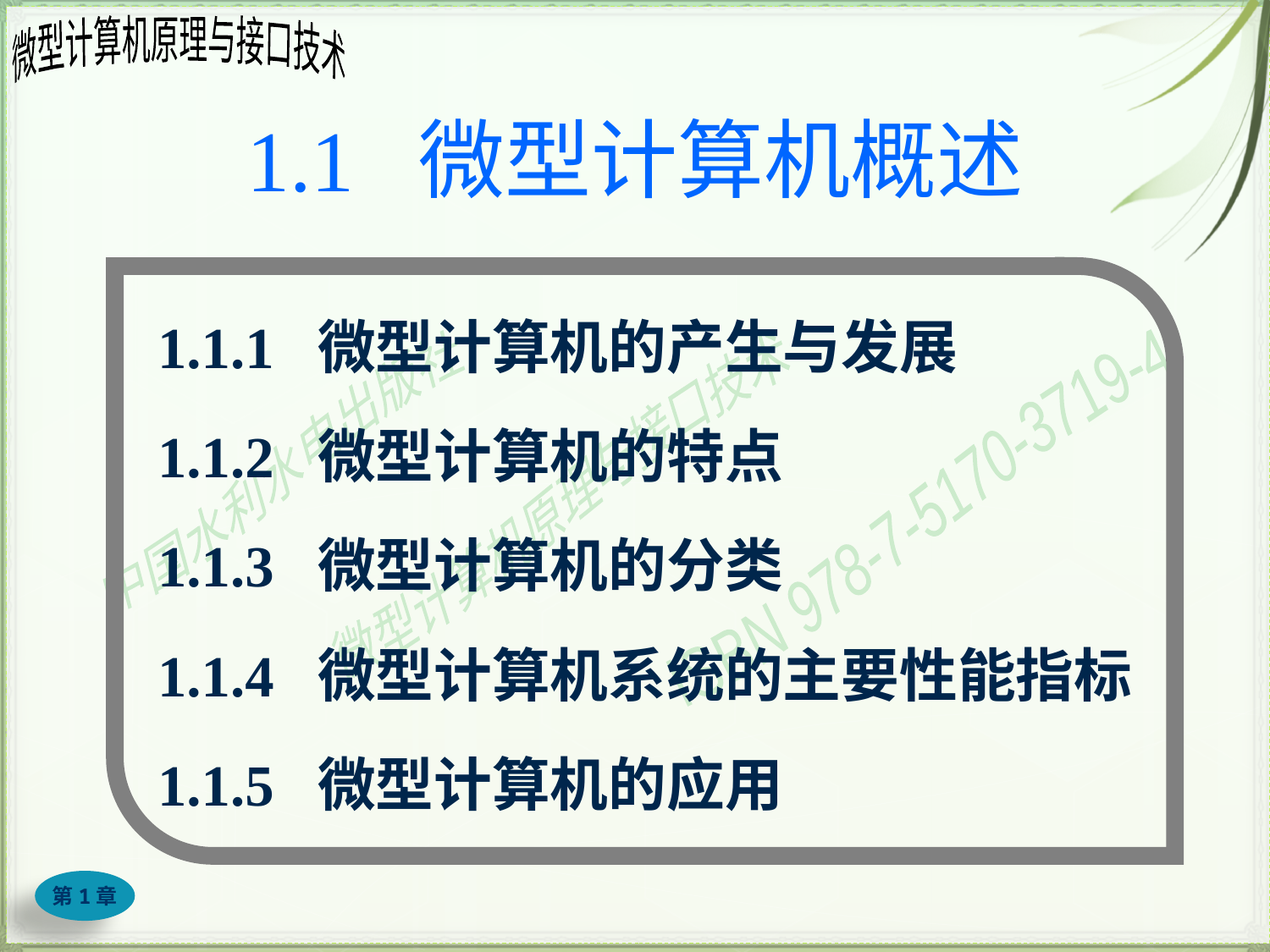

# 1.1  微型计算机概述

1.1.1  微型计算机的产生与发展
1.1.2  微型计算机的特点
1.1.3  微型计算机的分类
1.1.4  微型计算机系统的主要性能指标
1.1.5  微型计算机的应用